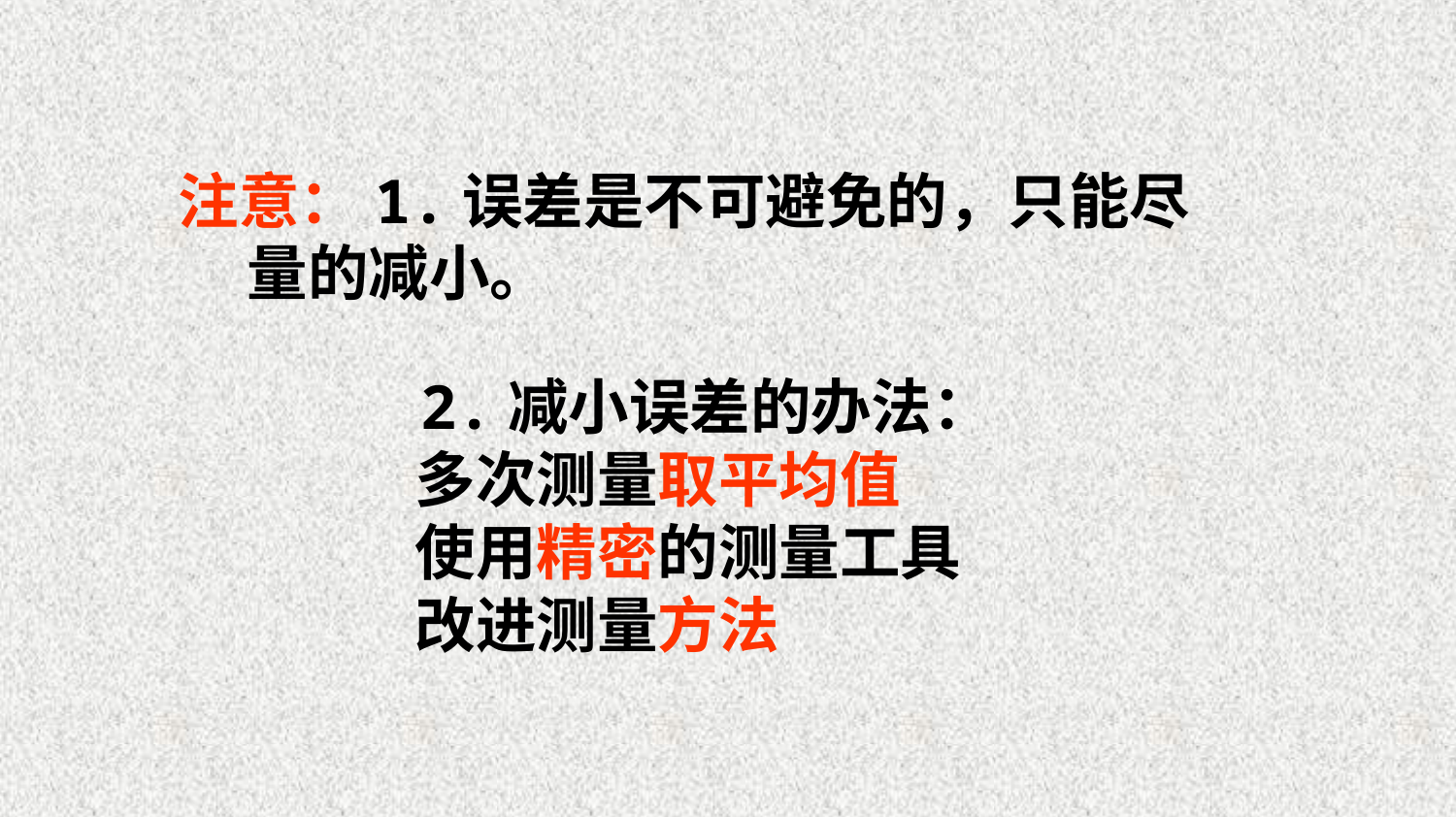

注意：1.误差是不可避免的，只能尽      量的减小。

    2.减小误差的办法：
       多次测量取平均值
       使用精密的测量工具
       改进测量方法